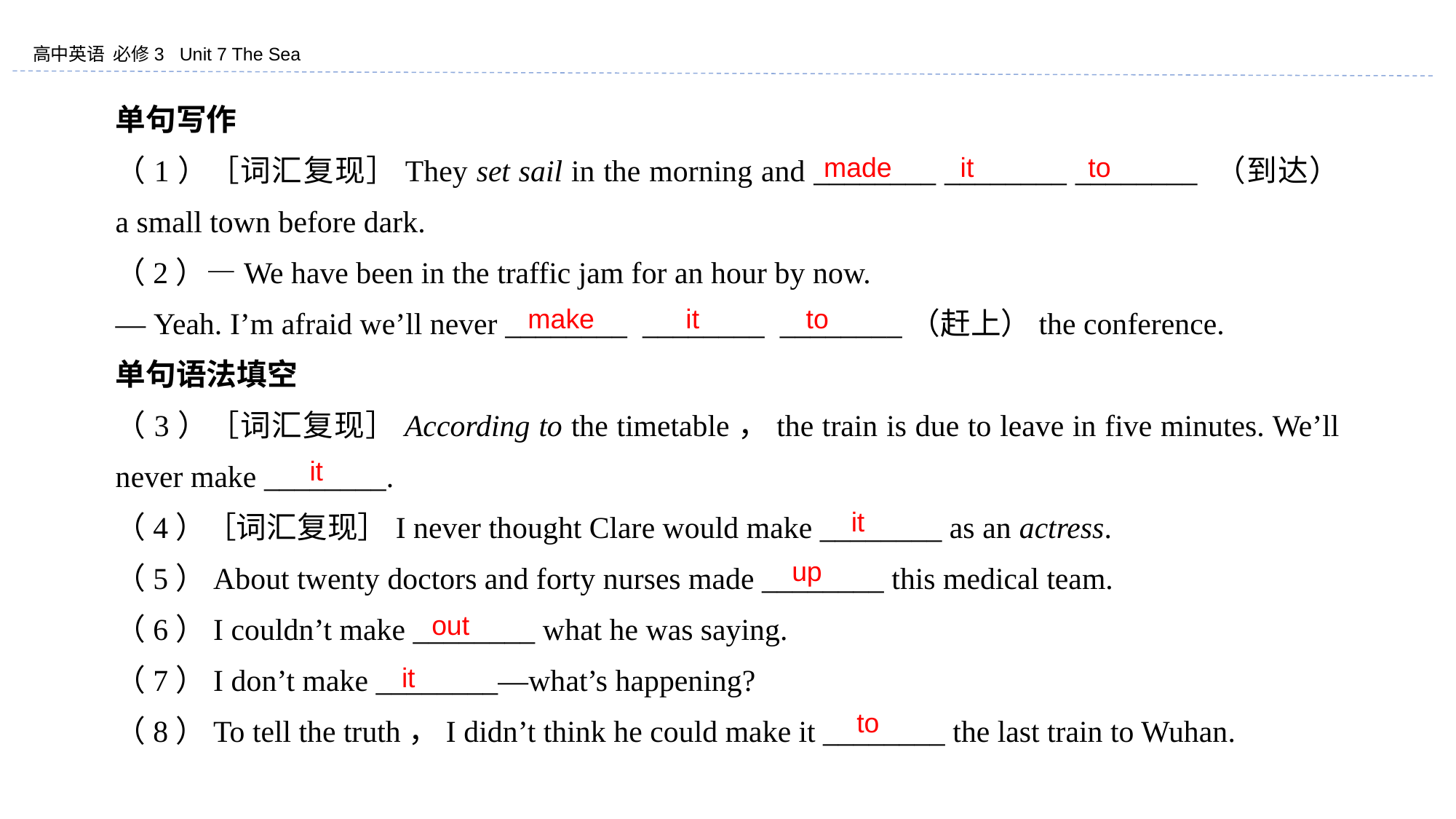

单句写作
（1）［词汇复现］They set sail in the morning and ________ ________ ________ （到达） a small town before dark.
（2）—We have been in the traffic jam for an hour by now.
— Yeah. I’m afraid we’ll never ________  ________  ________（赶上）the conference.
单句语法填空
（3）［词汇复现］According to the timetable，the train is due to leave in five minutes. We’ll never make ________.
（4）［词汇复现］I never thought Clare would make ________ as an actress.
（5）About twenty doctors and forty nurses made ________ this medical team.
（6）I couldn’t make ________ what he was saying.
（7）I don’t make ________—what’s happening?
（8）To tell the truth，I didn’t think he could make it ________ the last train to Wuhan.
made         it               to
make            it              to
it
it
up
out
it
to